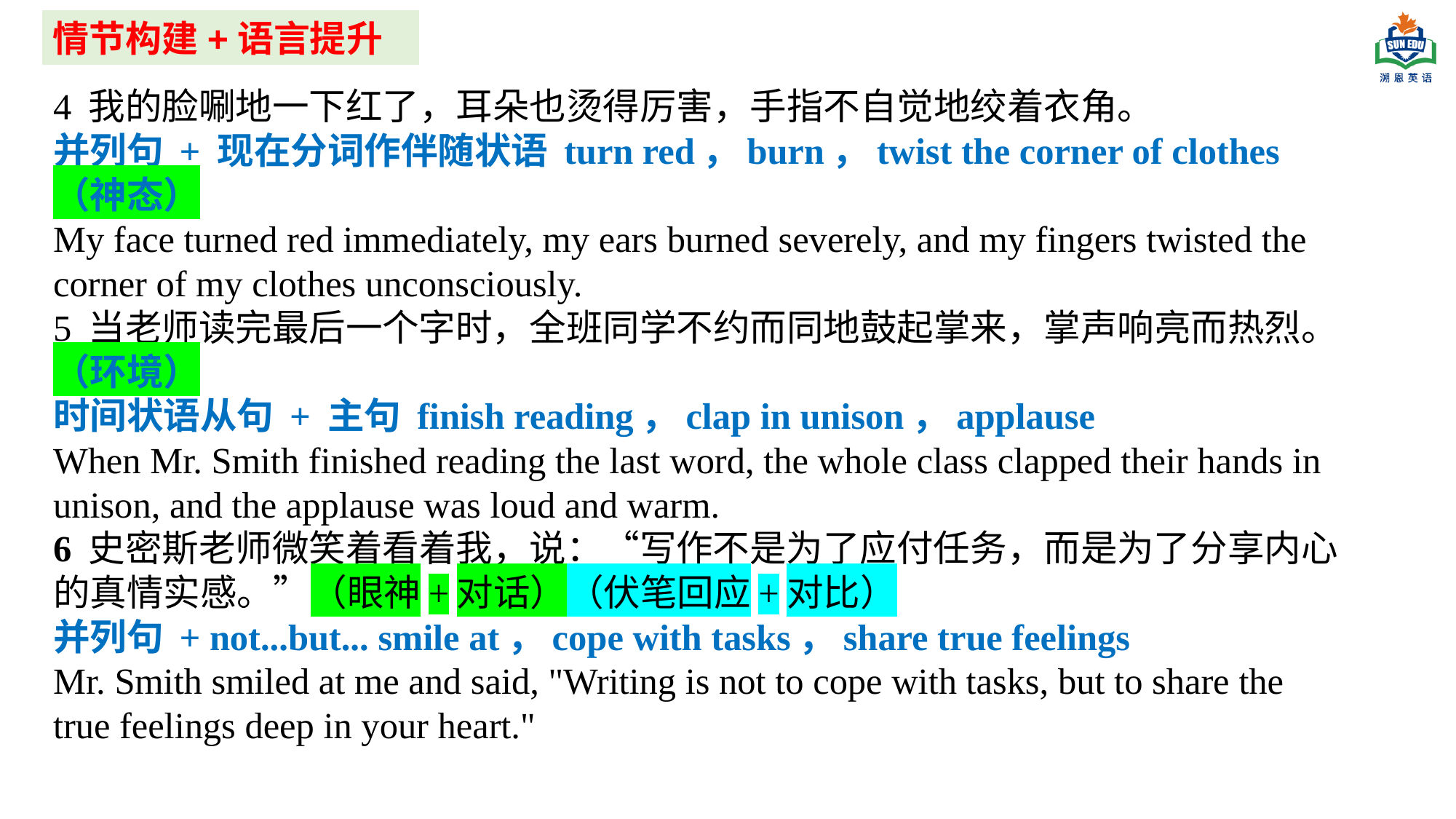

情节构建+语言提升
4 我的脸唰地一下红了，耳朵也烫得厉害，手指不自觉地绞着衣角。
并列句 + 现在分词作伴随状语 turn red，burn，twist the corner of clothes（神态）
My face turned red immediately, my ears burned severely, and my fingers twisted the corner of my clothes unconsciously.
5 当老师读完最后一个字时，全班同学不约而同地鼓起掌来，掌声响亮而热烈。（环境）
时间状语从句 + 主句 finish reading，clap in unison，applause
When Mr. Smith finished reading the last word, the whole class clapped their hands in unison, and the applause was loud and warm.
6 史密斯老师微笑着看着我，说：“写作不是为了应付任务，而是为了分享内心的真情实感。”（眼神+对话）（伏笔回应+对比）
并列句 + not...but... smile at，cope with tasks，share true feelings
Mr. Smith smiled at me and said, "Writing is not to cope with tasks, but to share the true feelings deep in your heart."